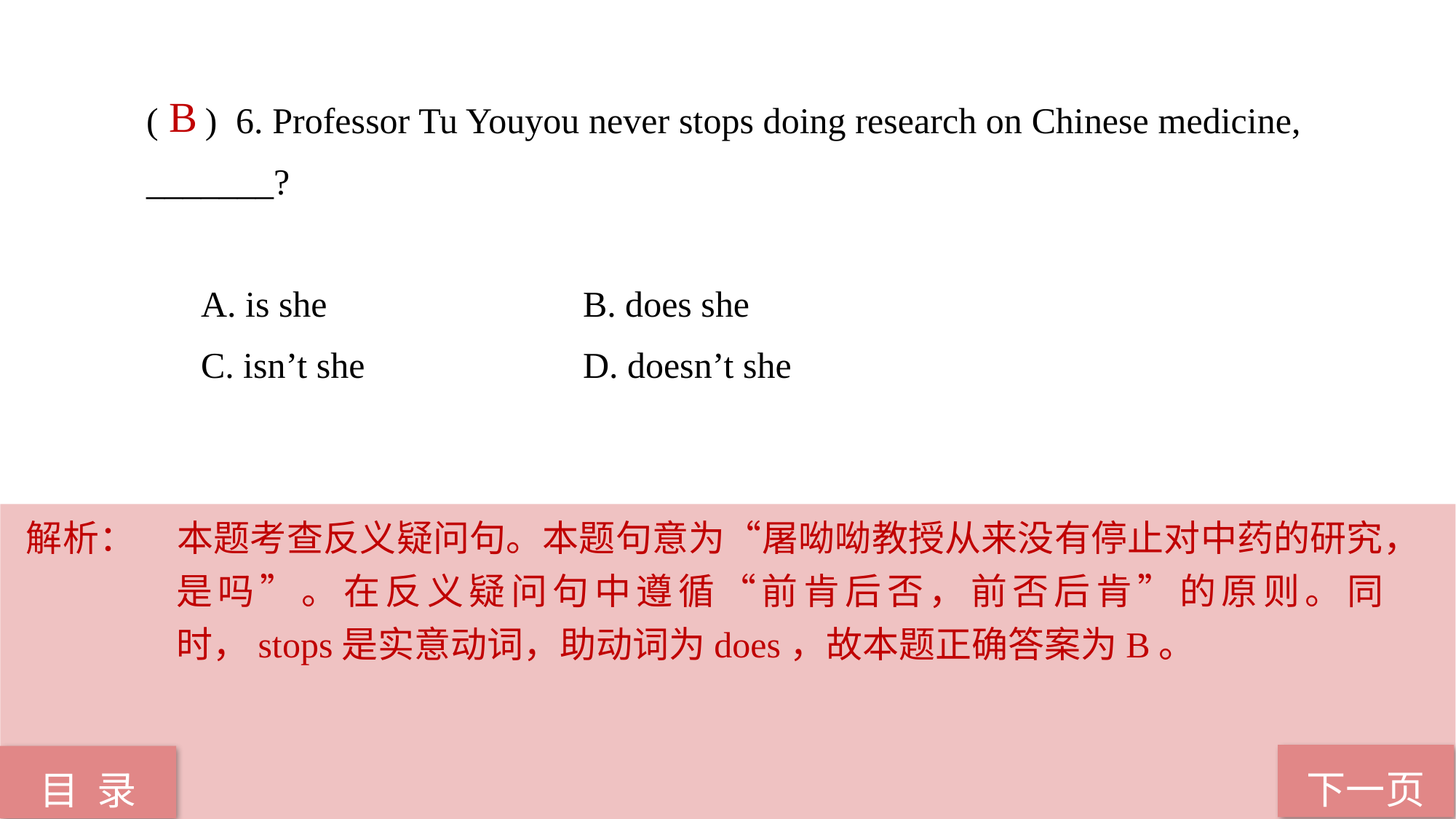

(     )  6. Professor Tu Youyou never stops doing research on Chinese medicine, 	_______?

A. is she 			B. does she
C. isn’t she 		D. doesn’t she
  B
解析：	本题考查反义疑问句。本题句意为“屠呦呦教授从来没有停止对中药的研究，是吗”。在反义疑问句中遵循“前肯后否，前否后肯”的原则。同时，stops是实意动词，助动词为does，故本题正确答案为B。